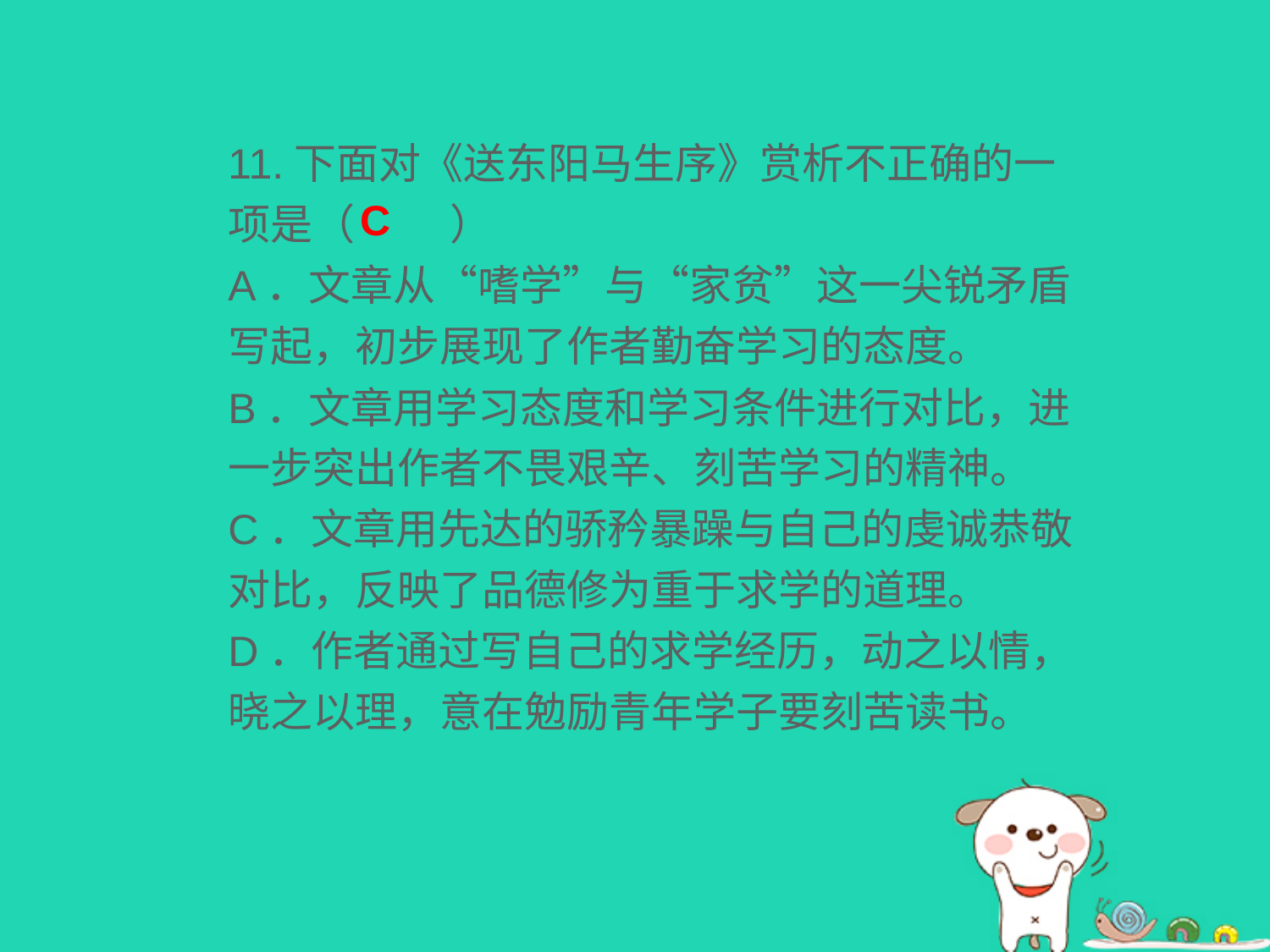

11.下面对《送东阳马生序》赏析不正确的一项是（          ）
A．文章从“嗜学”与“家贫”这一尖锐矛盾写起，初步展现了作者勤奋学习的态度。
B．文章用学习态度和学习条件进行对比，进一步突出作者不畏艰辛、刻苦学习的精神。
C．文章用先达的骄矜暴躁与自己的虔诚恭敬对比，反映了品德修为重于求学的道理。
D．作者通过写自己的求学经历，动之以情，晓之以理，意在勉励青年学子要刻苦读书。
C